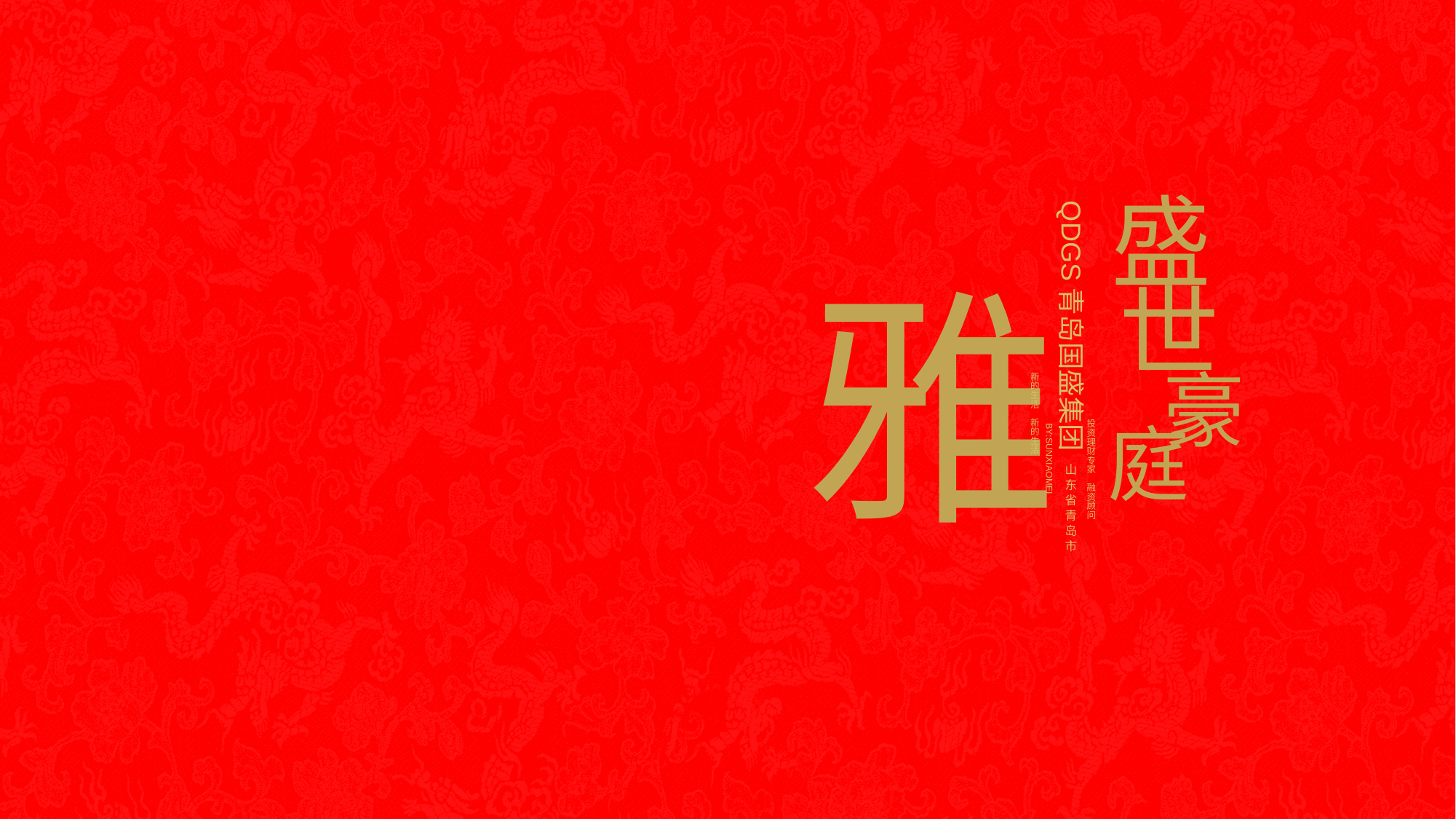

盛
雅
世
QDGS青岛国盛集团
豪
新
的
生
活

新
的
生
活
庭
投
资
理
财
专
家

融
资
顾
问
BY:SUNXIAOMEI
山
东
省
青
岛
市